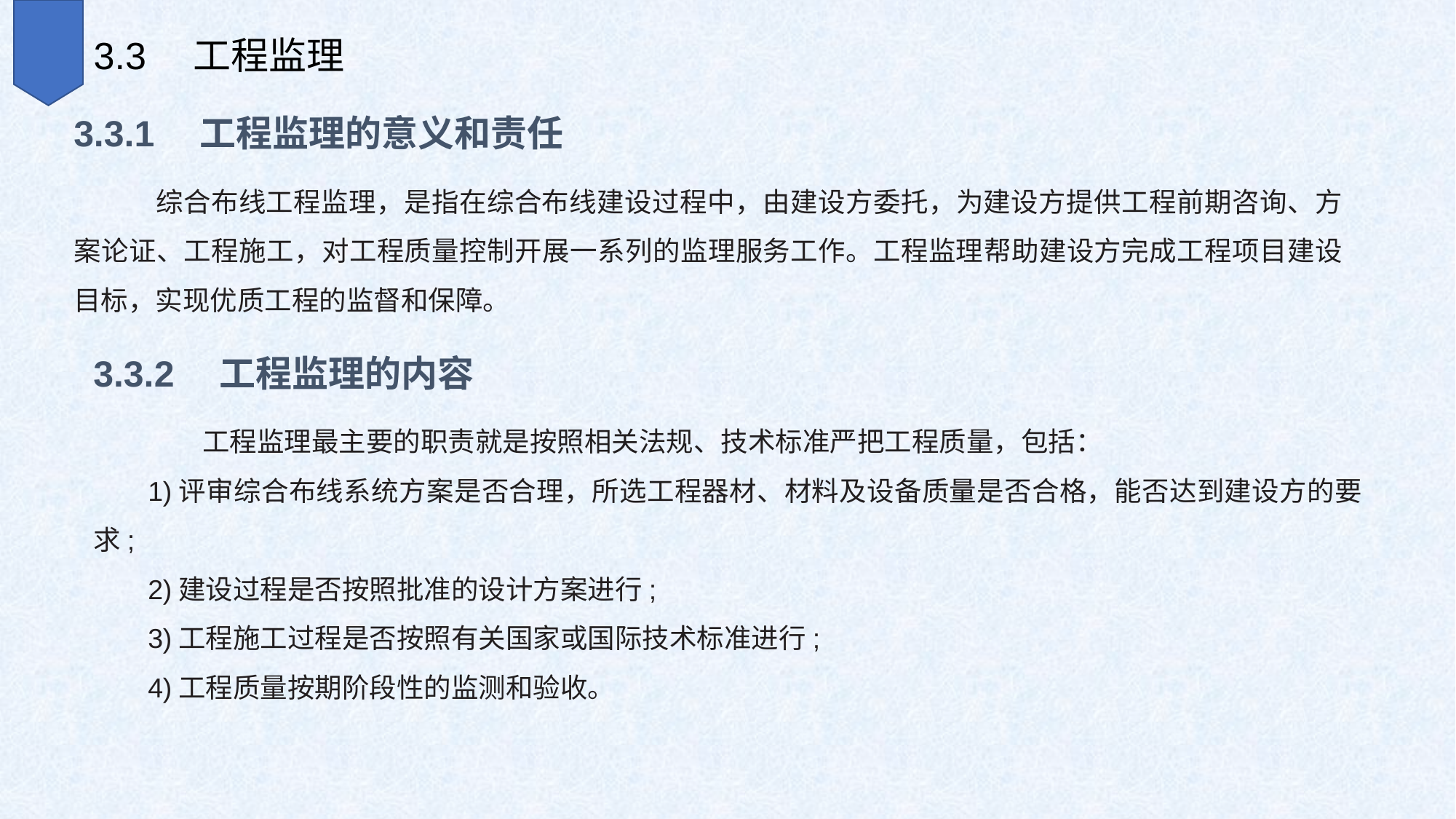

3.3　工程监理
3.3.1　工程监理的意义和责任
　综合布线工程监理，是指在综合布线建设过程中，由建设方委托，为建设方提供工程前期咨询、方案论证、工程施工，对工程质量控制开展一系列的监理服务工作。工程监理帮助建设方完成工程项目建设目标，实现优质工程的监督和保障。
3.3.2　工程监理的内容
　　工程监理最主要的职责就是按照相关法规、技术标准严把工程质量，包括：
1)评审综合布线系统方案是否合理，所选工程器材、材料及设备质量是否合格，能否达到建设方的要求;
2)建设过程是否按照批准的设计方案进行;
3)工程施工过程是否按照有关国家或国际技术标准进行;
4)工程质量按期阶段性的监测和验收。